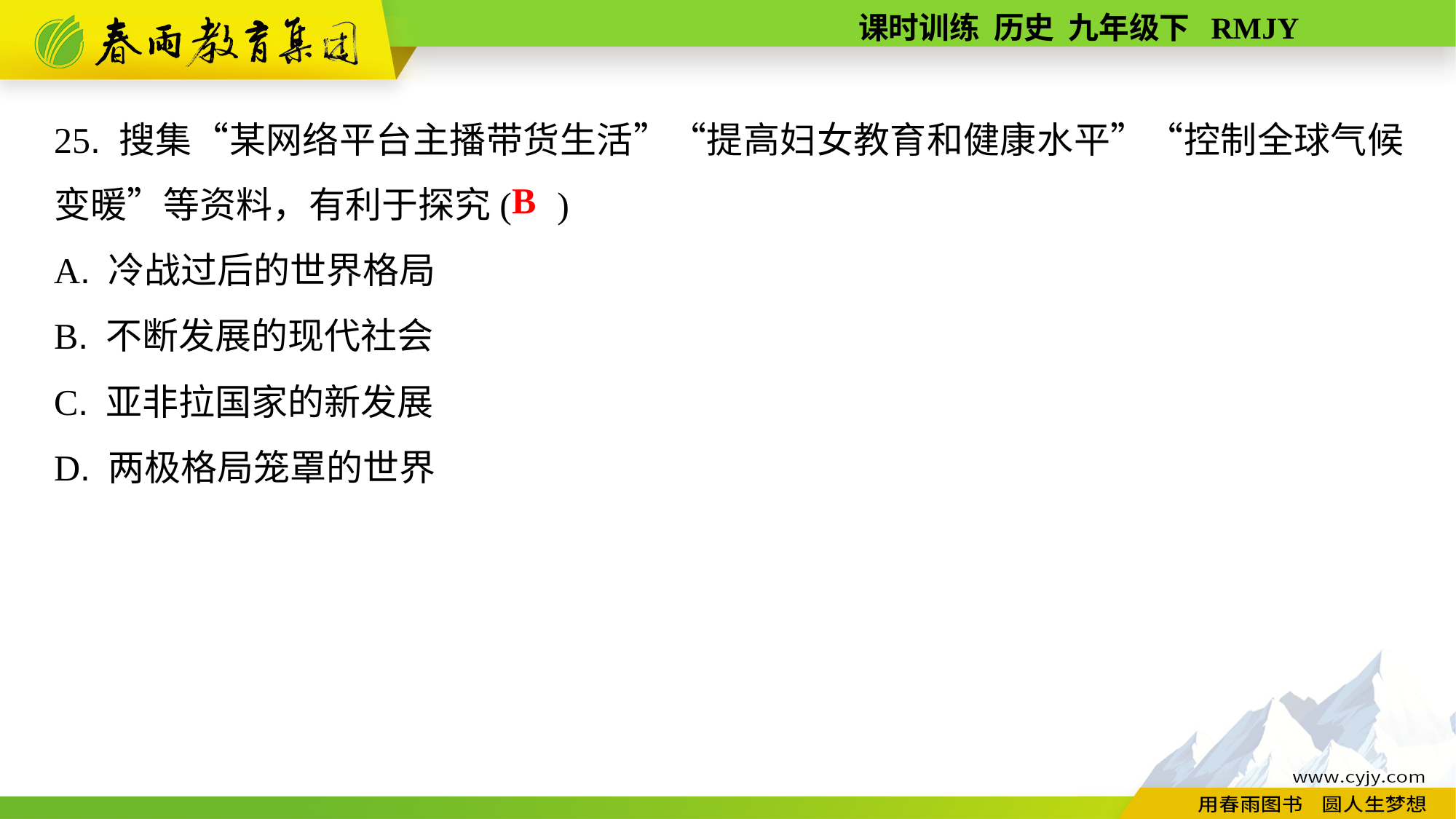

25. 搜集“某网络平台主播带货生活”“提高妇女教育和健康水平”“控制全球气候变暖”等资料，有利于探究(     )
A. 冷战过后的世界格局
B. 不断发展的现代社会
C. 亚非拉国家的新发展
D. 两极格局笼罩的世界
B